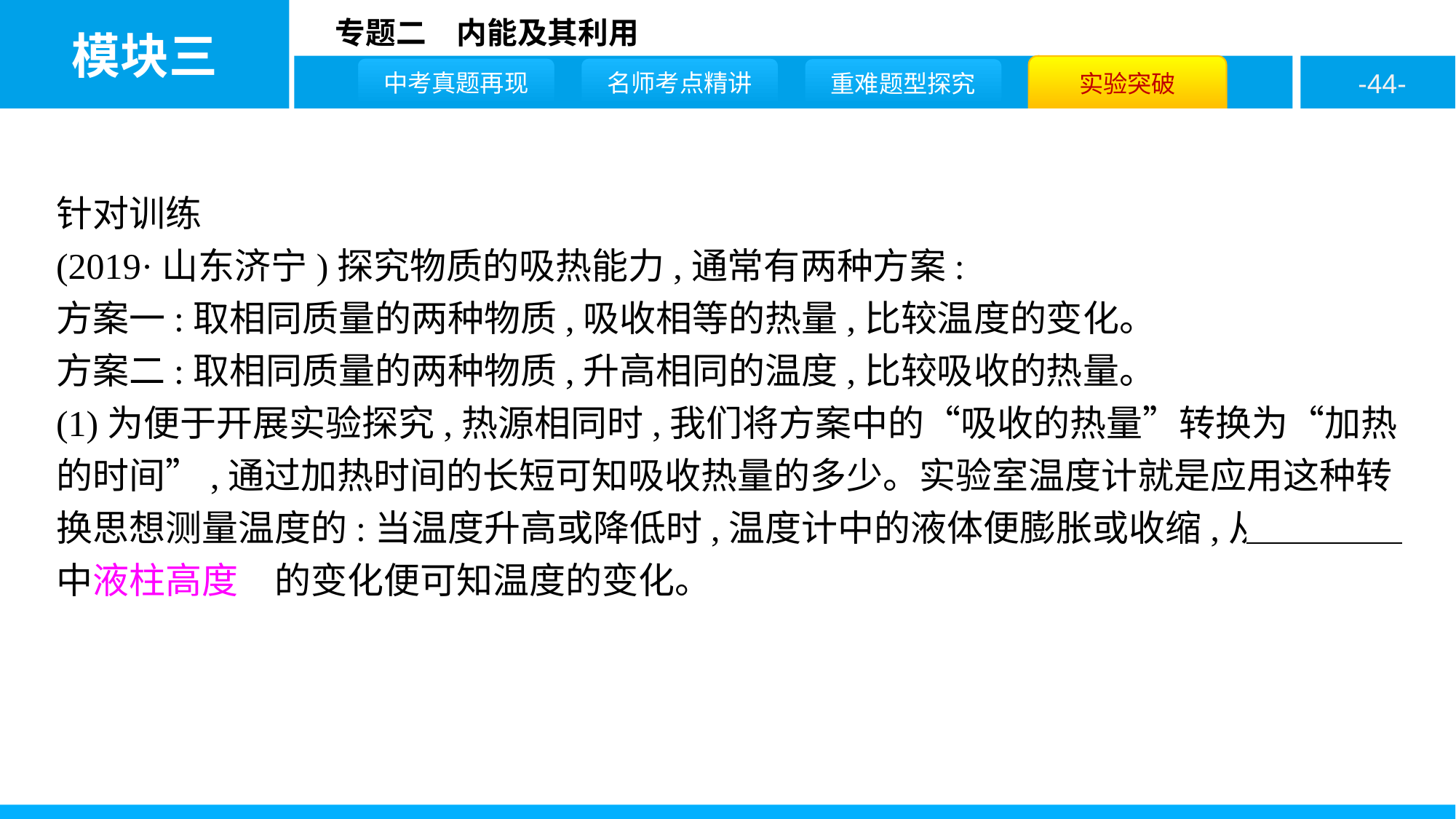

针对训练
(2019·山东济宁)探究物质的吸热能力,通常有两种方案:
方案一:取相同质量的两种物质,吸收相等的热量,比较温度的变化。
方案二:取相同质量的两种物质,升高相同的温度,比较吸收的热量。
(1)为便于开展实验探究,热源相同时,我们将方案中的“吸收的热量”转换为“加热的时间”,通过加热时间的长短可知吸收热量的多少。实验室温度计就是应用这种转换思想测量温度的:当温度升高或降低时,温度计中的液体便膨胀或收缩,从温度计中液柱高度　的变化便可知温度的变化。